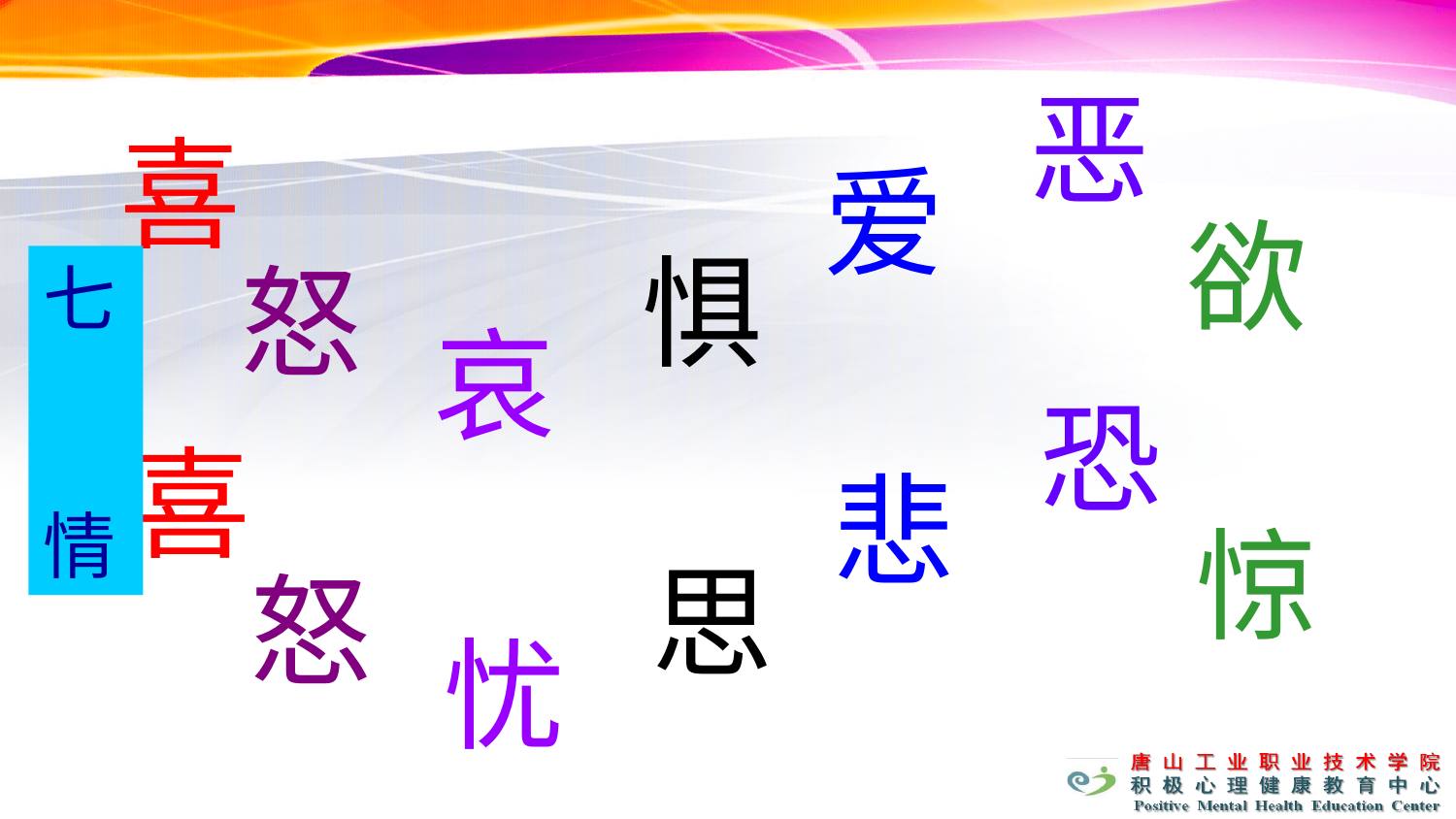

恶
喜
爱
欲
惧
怒
七

情
哀
恐
喜
悲
惊
思
怒
忧